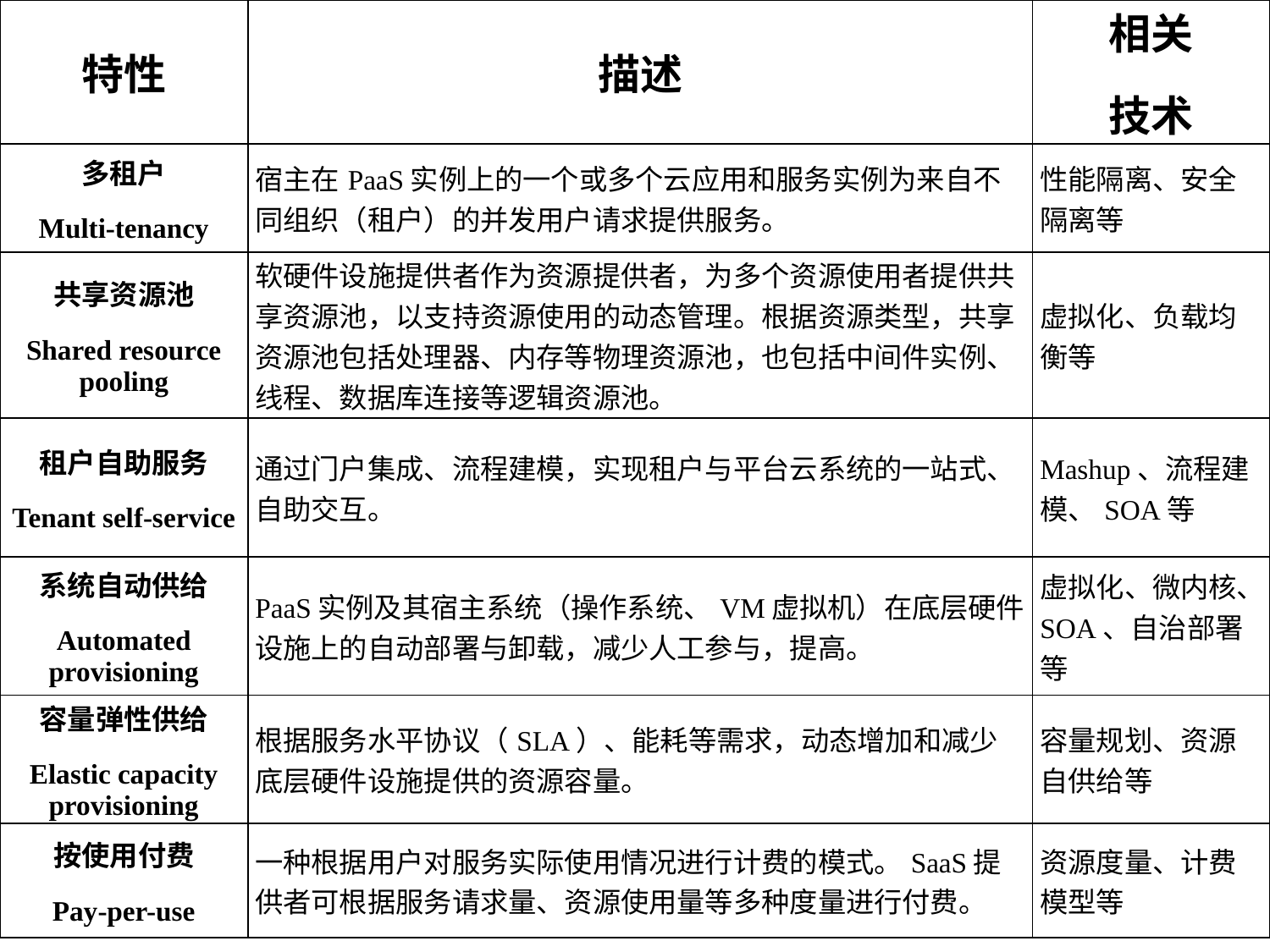

| 特性 | 描述 | 相关 技术 |
| --- | --- | --- |
| 多租户 Multi-tenancy | 宿主在PaaS实例上的一个或多个云应用和服务实例为来自不同组织（租户）的并发用户请求提供服务。 | 性能隔离、安全隔离等 |
| 共享资源池 Shared resource pooling | 软硬件设施提供者作为资源提供者，为多个资源使用者提供共享资源池，以支持资源使用的动态管理。根据资源类型，共享资源池包括处理器、内存等物理资源池，也包括中间件实例、线程、数据库连接等逻辑资源池。 | 虚拟化、负载均衡等 |
| 租户自助服务 Tenant self-service | 通过门户集成、流程建模，实现租户与平台云系统的一站式、自助交互。 | Mashup、流程建模、SOA等 |
| 系统自动供给 Automated provisioning | PaaS实例及其宿主系统（操作系统、VM虚拟机）在底层硬件设施上的自动部署与卸载，减少人工参与，提高。 | 虚拟化、微内核、SOA、自治部署等 |
| 容量弹性供给 Elastic capacity provisioning | 根据服务水平协议（SLA）、能耗等需求，动态增加和减少底层硬件设施提供的资源容量。 | 容量规划、资源自供给等 |
| 按使用付费 Pay-per-use | 一种根据用户对服务实际使用情况进行计费的模式。SaaS提供者可根据服务请求量、资源使用量等多种度量进行付费。 | 资源度量、计费模型等 |
#